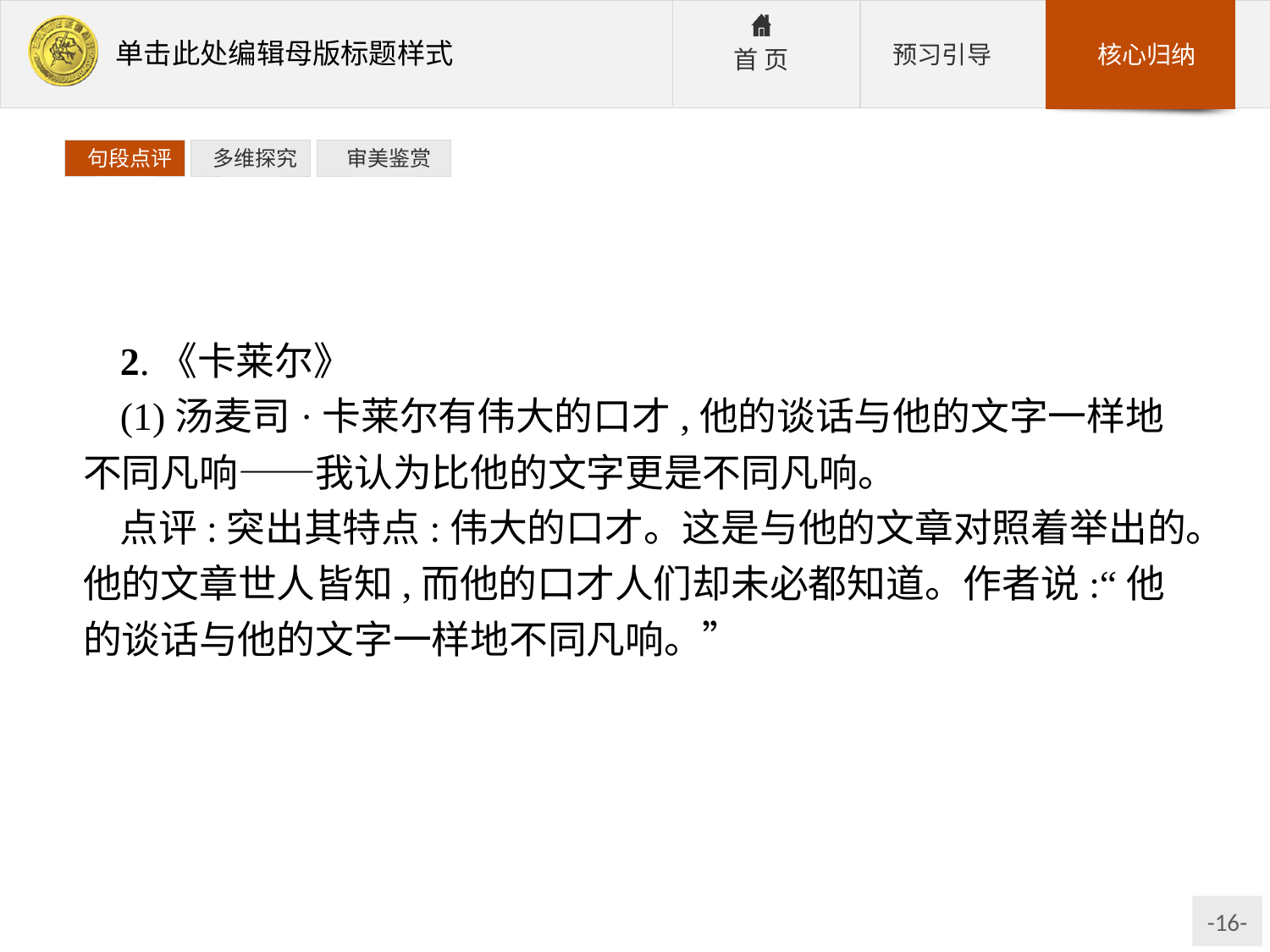

句段点评
 多维探究
 审美鉴赏
2.《卡莱尔》
(1)汤麦司·卡莱尔有伟大的口才,他的谈话与他的文字一样地不同凡响——我认为比他的文字更是不同凡响。
点评:突出其特点:伟大的口才。这是与他的文章对照着举出的。他的文章世人皆知,而他的口才人们却未必都知道。作者说:“他的谈话与他的文字一样地不同凡响。”